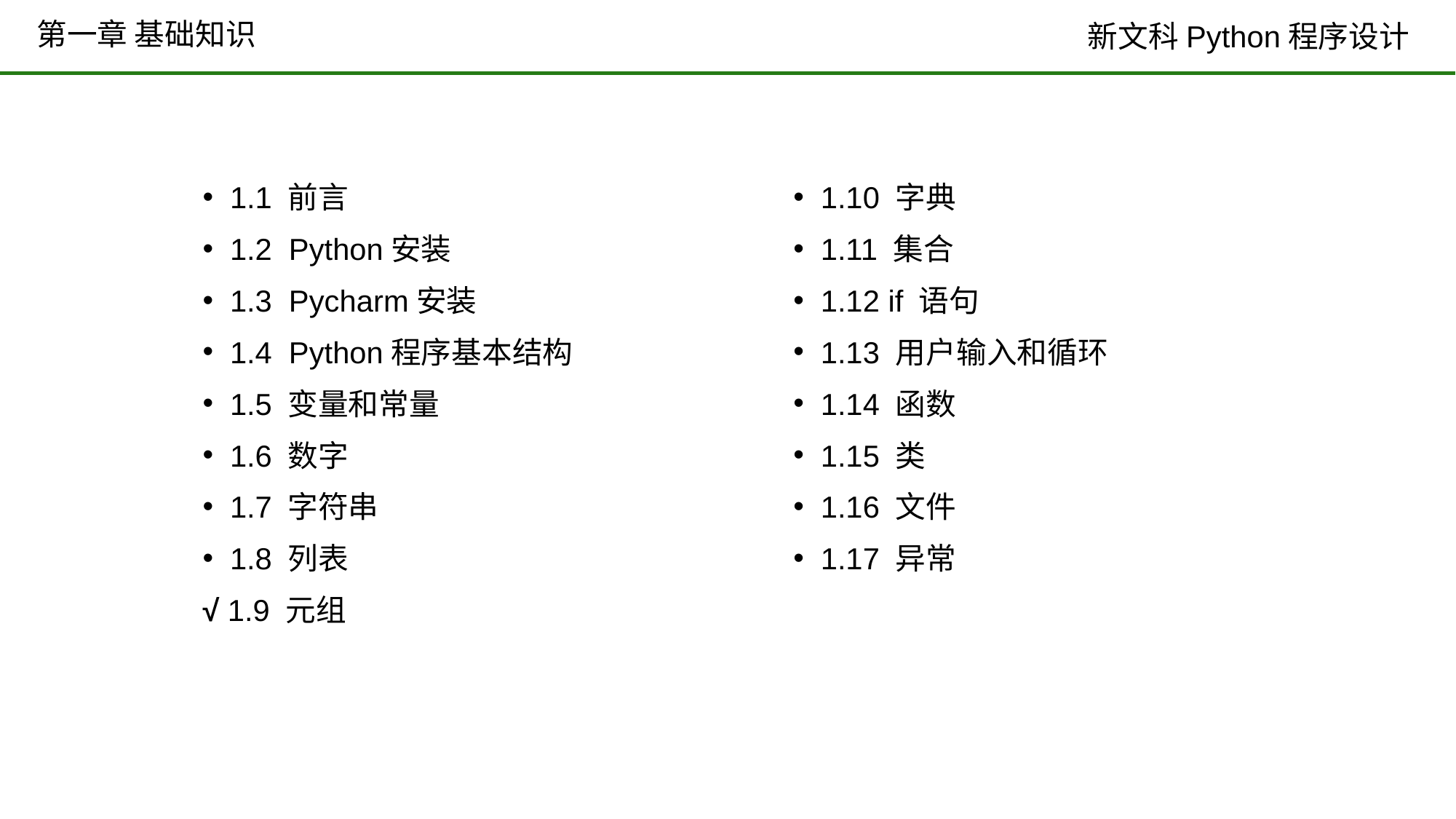

# 第一章 基础知识
1.1 前言
1.2  Python安装
1.3  Pycharm安装
1.4  Python程序基本结构
1.5 变量和常量
1.6 数字
1.7 字符串
1.8 列表
√ 1.9 元组

1.10 字典
1.11 集合
1.12 if 语句
1.13 用户输入和循环
1.14 函数
1.15 类
1.16 文件
1.17 异常